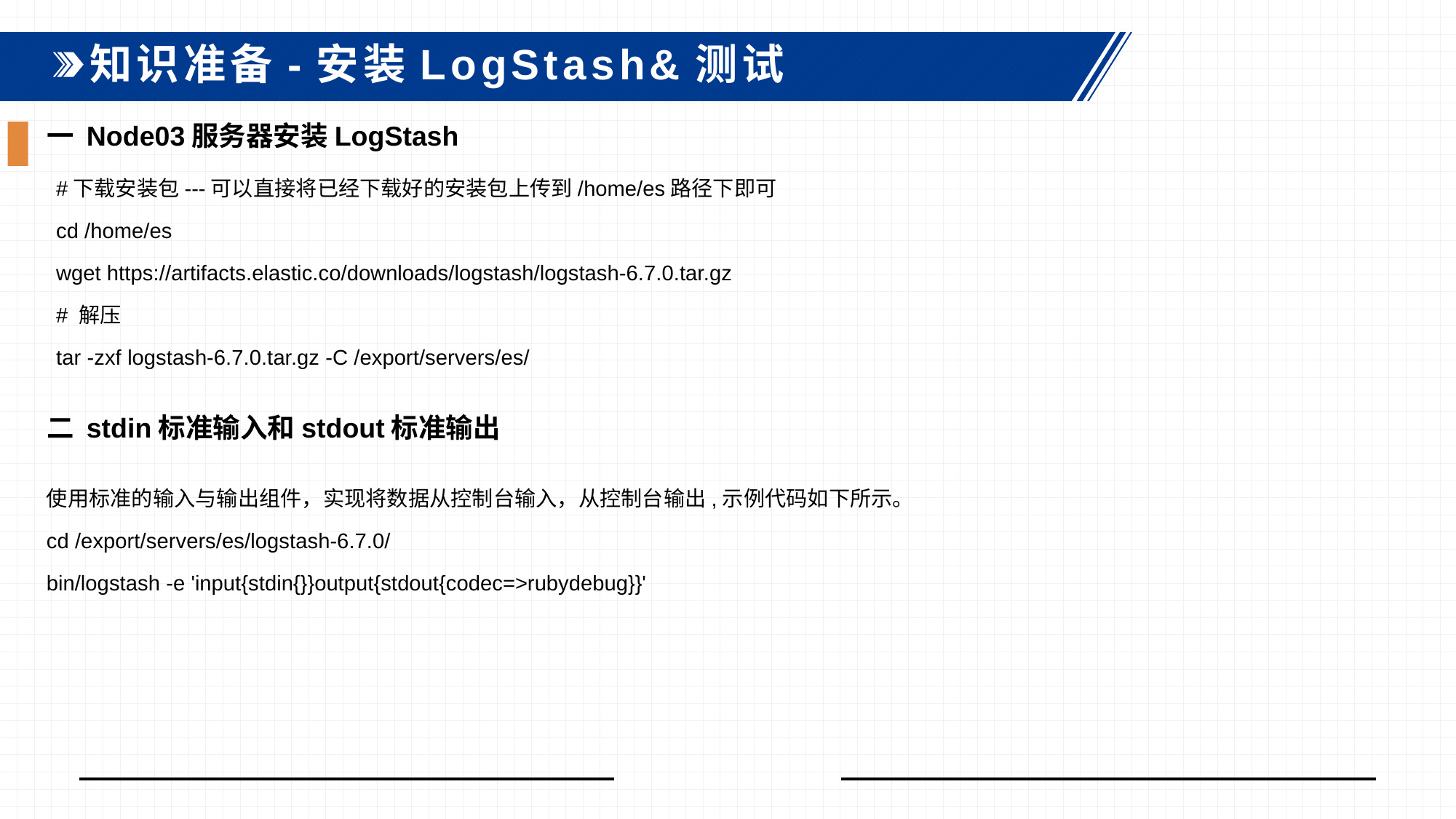

知识准备-安装LogStash&测试
一 Node03服务器安装LogStash
#下载安装包---可以直接将已经下载好的安装包上传到/home/es路径下即可
cd /home/es
wget https://artifacts.elastic.co/downloads/logstash/logstash-6.7.0.tar.gz
# 解压
tar -zxf logstash-6.7.0.tar.gz -C /export/servers/es/
二 stdin标准输入和stdout标准输出
使用标准的输入与输出组件，实现将数据从控制台输入，从控制台输出,示例代码如下所示。
cd /export/servers/es/logstash-6.7.0/
bin/logstash -e 'input{stdin{}}output{stdout{codec=>rubydebug}}'